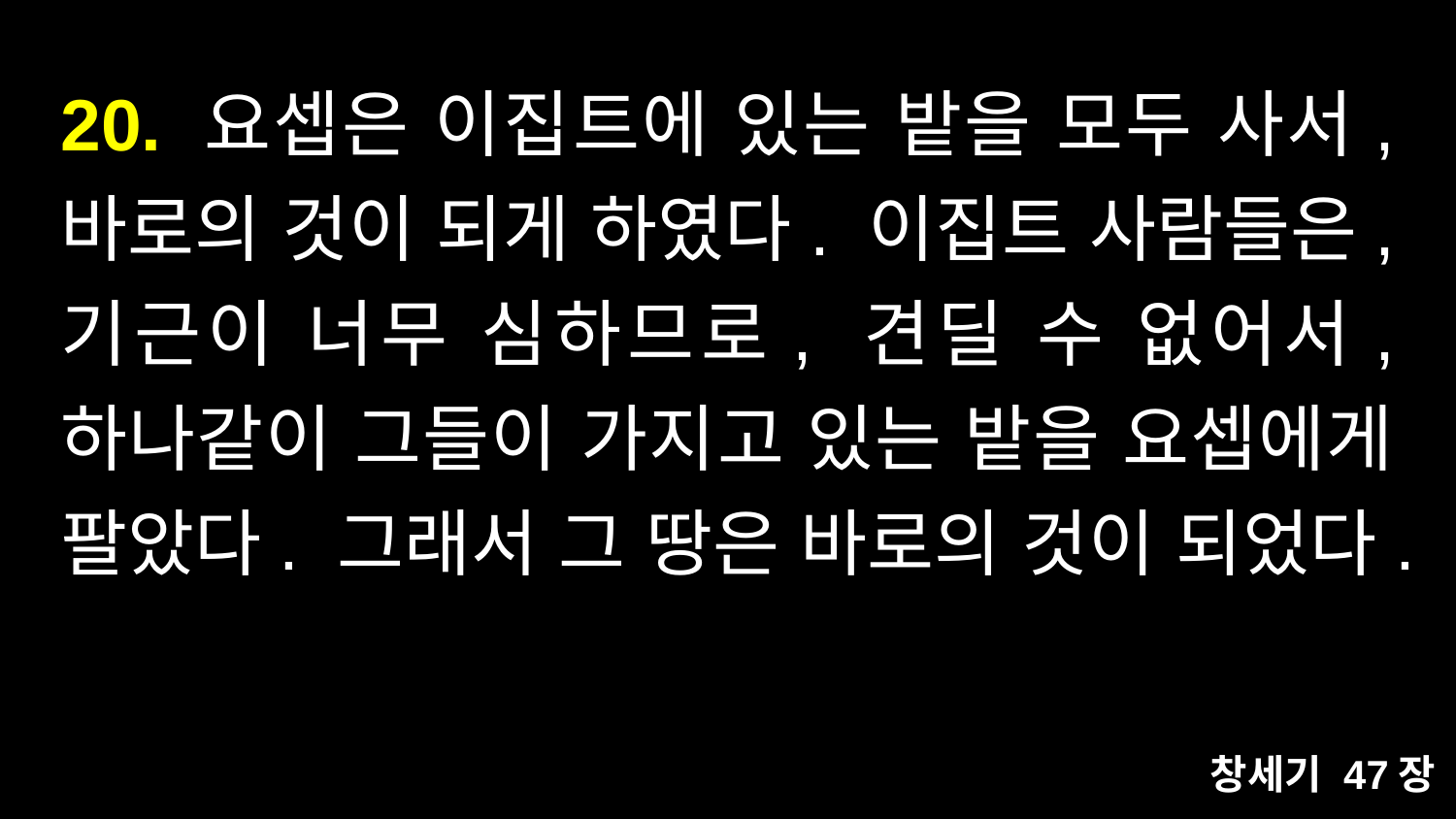

# 20. 요셉은 이집트에 있는 밭을 모두 사서, 바로의 것이 되게 하였다. 이집트 사람들은, 기근이 너무 심하므로, 견딜 수 없어서, 하나같이 그들이 가지고 있는 밭을 요셉에게 팔았다. 그래서 그 땅은 바로의 것이 되었다.
창세기 47장